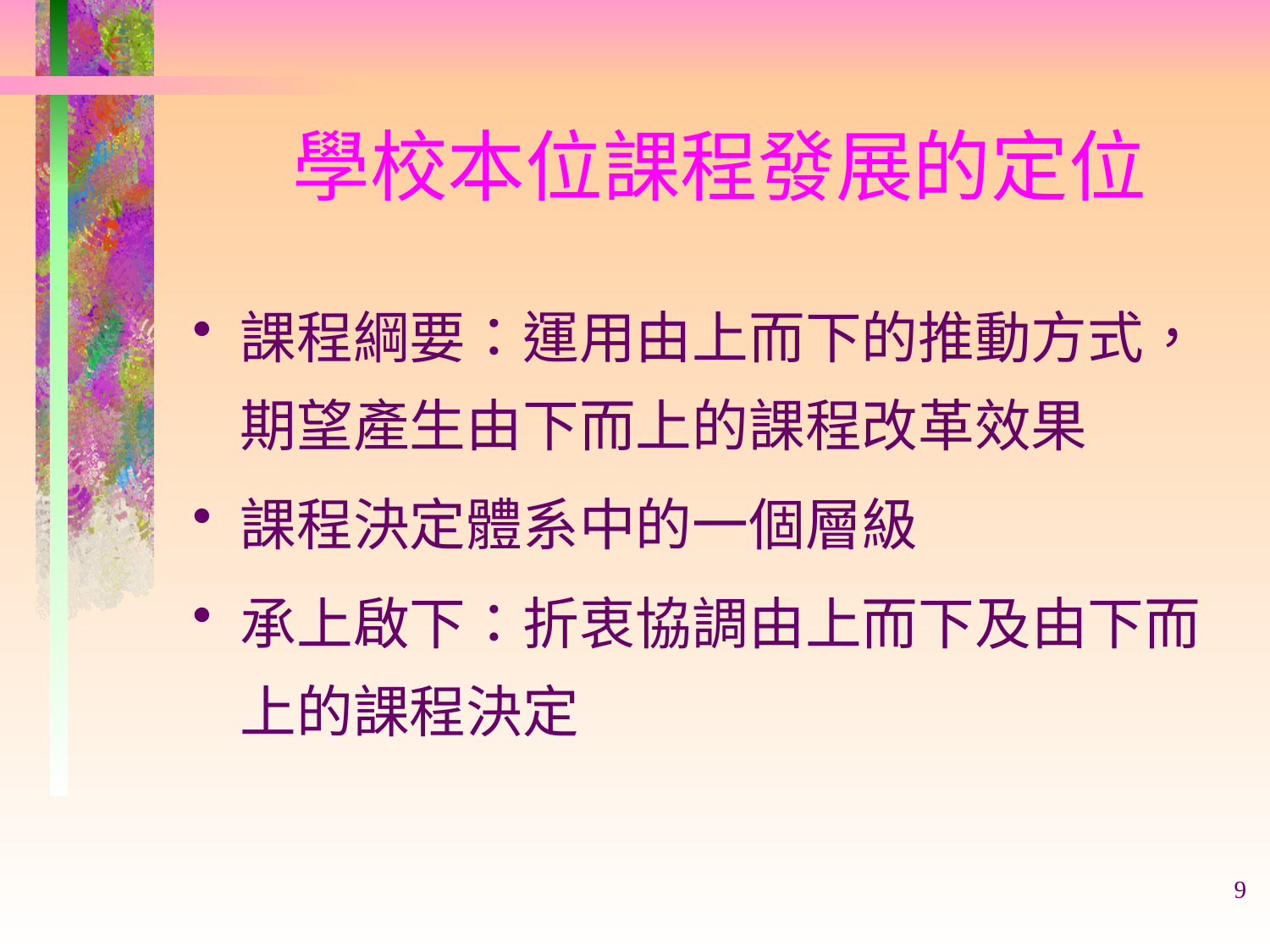

# 學校本位課程發展的定位
課程綱要：運用由上而下的推動方式，期望產生由下而上的課程改革效果
課程決定體系中的一個層級
承上啟下：折衷協調由上而下及由下而上的課程決定
9